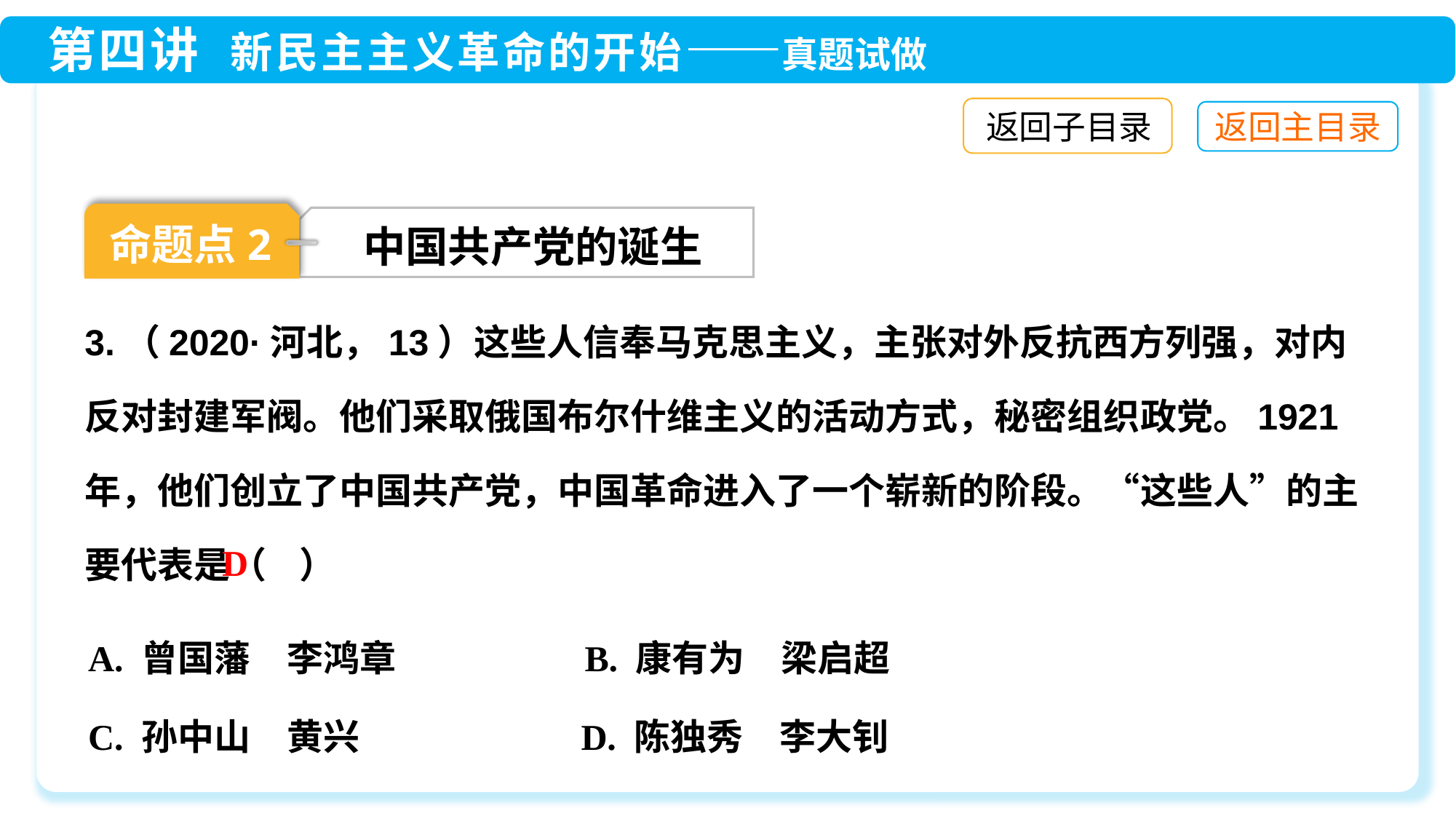

返回子目录

命题点2
中国共产党的诞生

3.（2020·河北，13）这些人信奉马克思主义，主张对外反抗西方列强，对内反对封建军阀。他们采取俄国布尔什维主义的活动方式，秘密组织政党。1921年，他们创立了中国共产党，中国革命进入了一个崭新的阶段。“这些人”的主要代表是（    ）
D
A. 曾国藩　李鸿章                      B. 康有为　梁启超
C. 孙中山　黄兴                          D. 陈独秀　李大钊